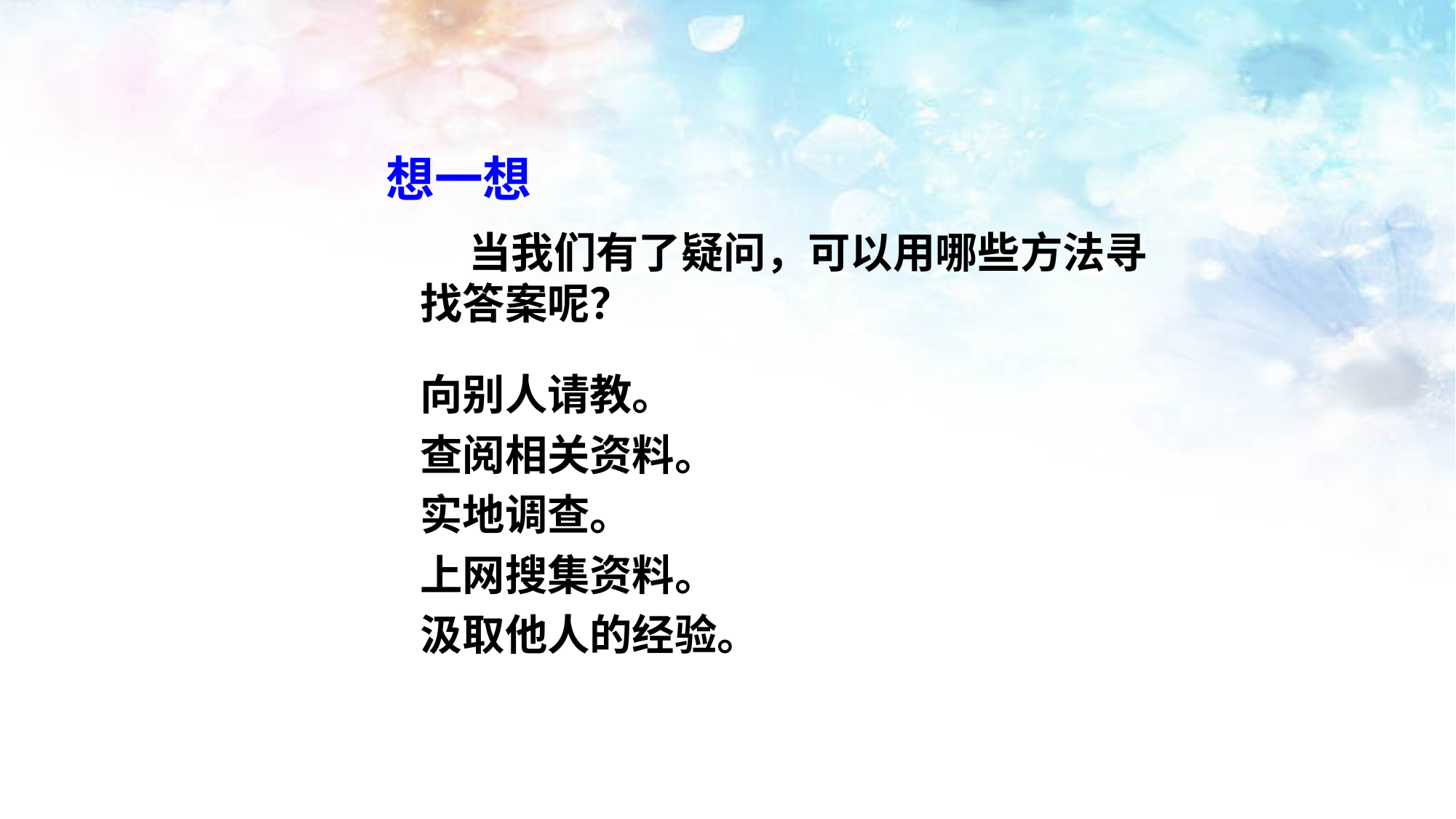

想一想
    当我们有了疑问，可以用哪些方法寻找答案呢？
向别人请教。
查阅相关资料。
实地调查。
上网搜集资料。
汲取他人的经验。